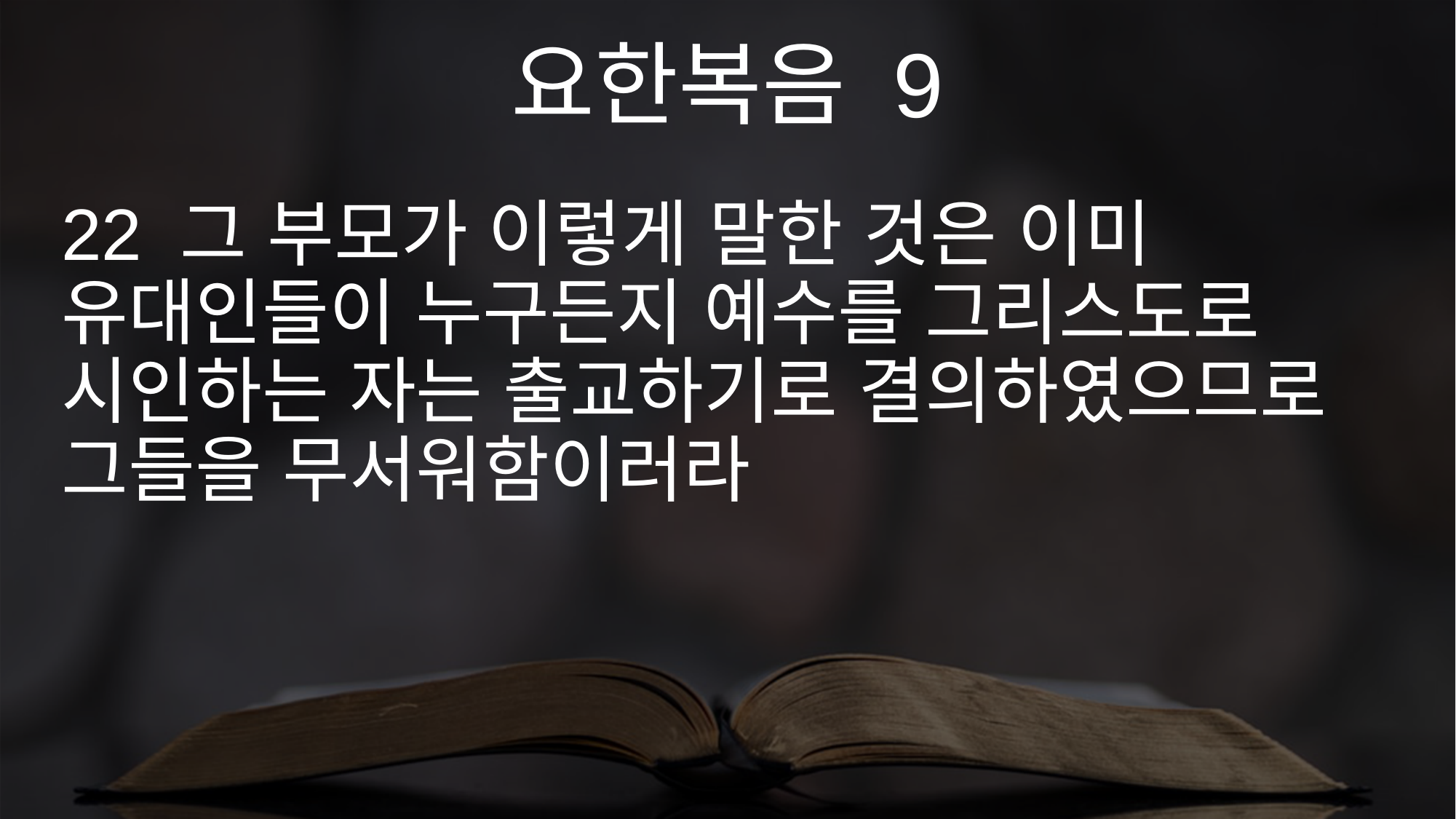

요한복음 9
22 그 부모가 이렇게 말한 것은 이미 유대인들이 누구든지 예수를 그리스도로 시인하는 자는 출교하기로 결의하였으므로 그들을 무서워함이러라